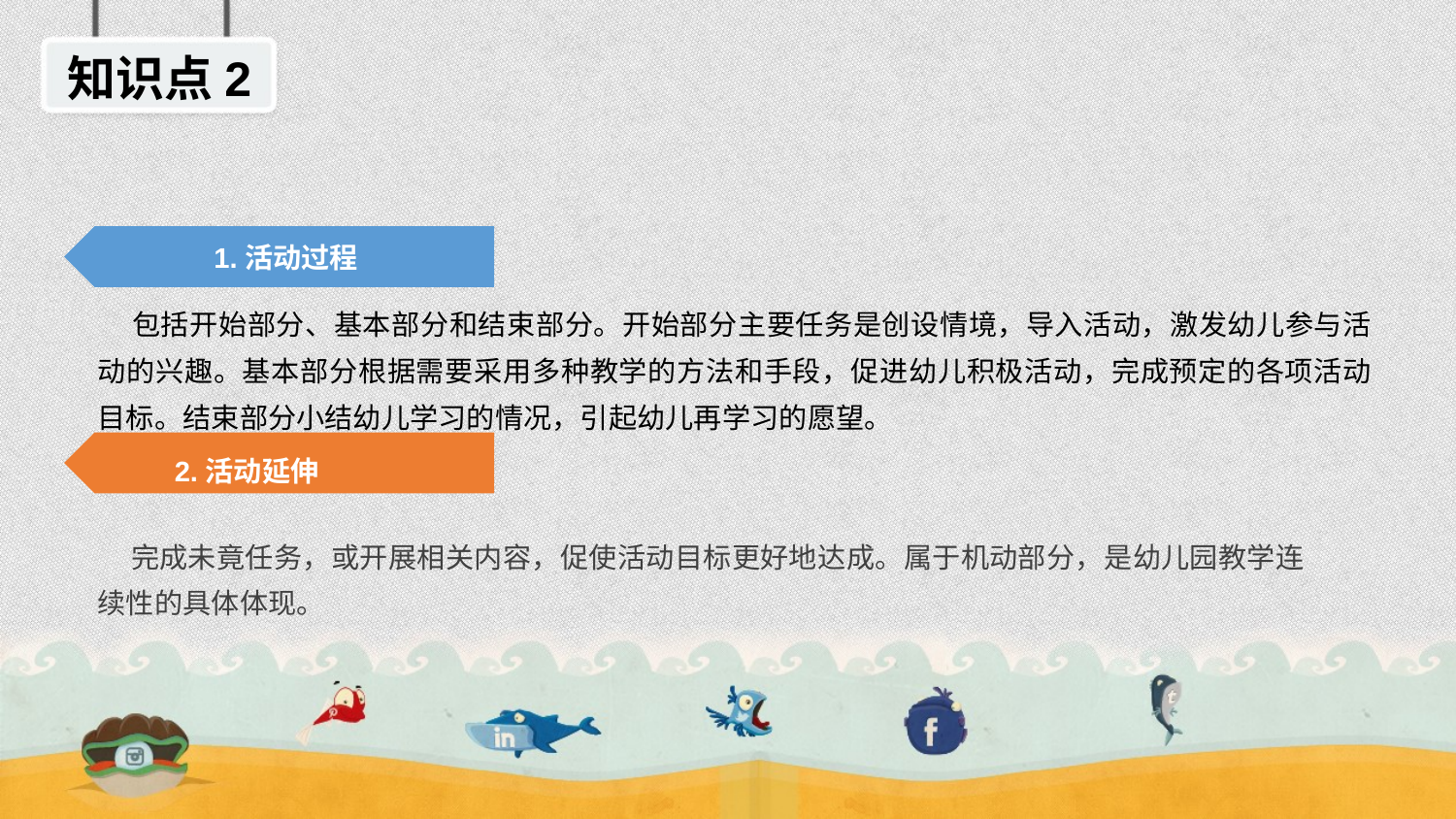

知识点2

1.活动过程
    包括开始部分、基本部分和结束部分。开始部分主要任务是创设情境，导入活动，激发幼儿参与活动的兴趣。基本部分根据需要采用多种教学的方法和手段，促进幼儿积极活动，完成预定的各项活动目标。结束部分小结幼儿学习的情况，引起幼儿再学习的愿望。

2.活动延伸
    完成未竟任务，或开展相关内容，促使活动目标更好地达成。属于机动部分，是幼儿园教学连续性的具体体现。